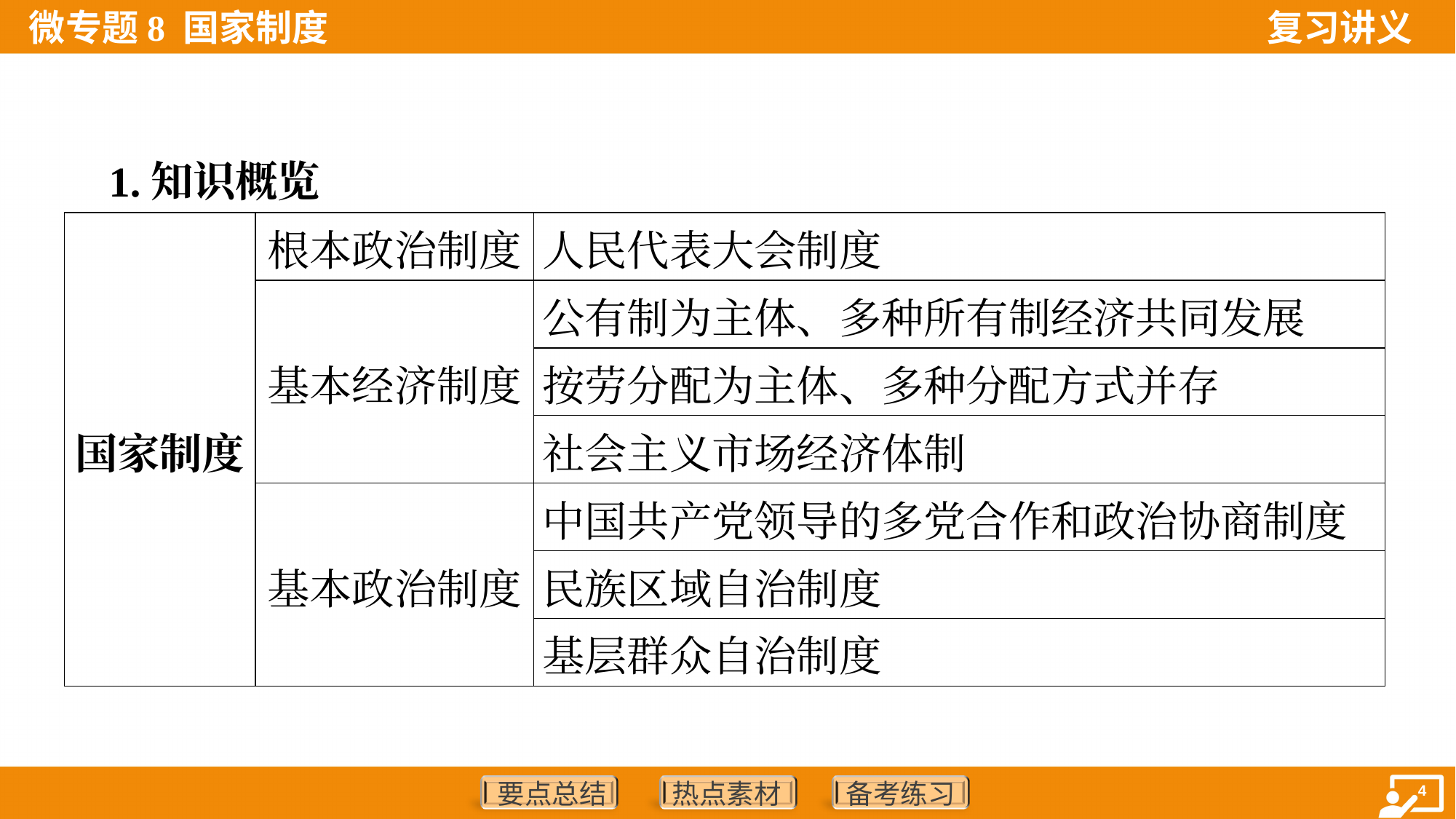

1.知识概览
| 国家制度 | 根本政治制度 | 人民代表大会制度 |
| --- | --- | --- |
|  | 基本经济制度 | 公有制为主体、多种所有制经济共同发展 |
|  |  | 按劳分配为主体、多种分配方式并存 |
|  |  | 社会主义市场经济体制 |
|  | 基本政治制度 | 中国共产党领导的多党合作和政治协商制度 |
|  |  | 民族区域自治制度 |
|  |  | 基层群众自治制度 |